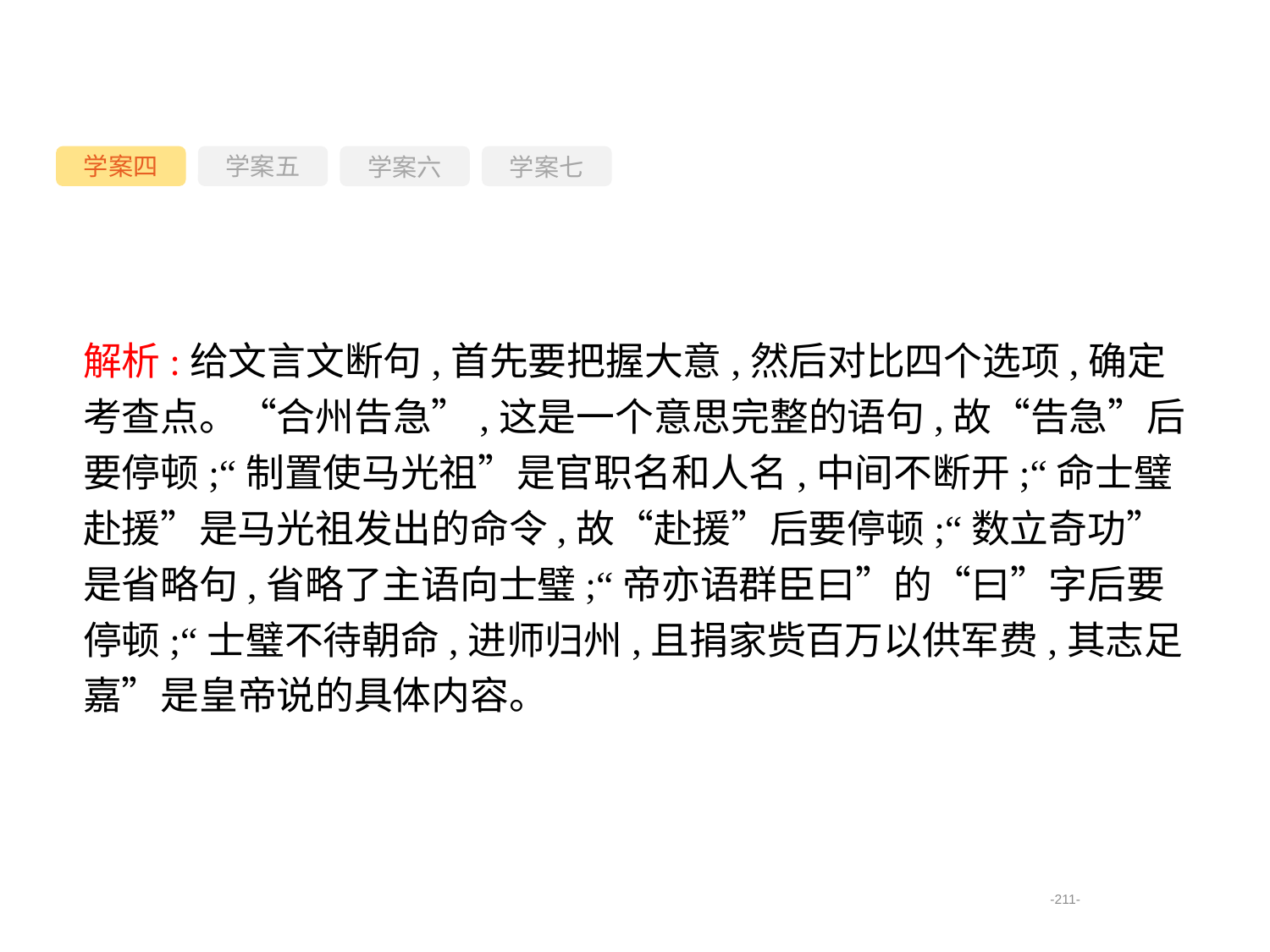

学案四
学案六
学案七
学案五
解析:给文言文断句,首先要把握大意,然后对比四个选项,确定考查点。“合州告急”,这是一个意思完整的语句,故“告急”后要停顿;“制置使马光祖”是官职名和人名,中间不断开;“命士璧赴援”是马光祖发出的命令,故“赴援”后要停顿;“数立奇功”是省略句,省略了主语向士璧;“帝亦语群臣曰”的“曰”字后要停顿;“士璧不待朝命,进师归州,且捐家赀百万以供军费,其志足嘉”是皇帝说的具体内容。
-211-